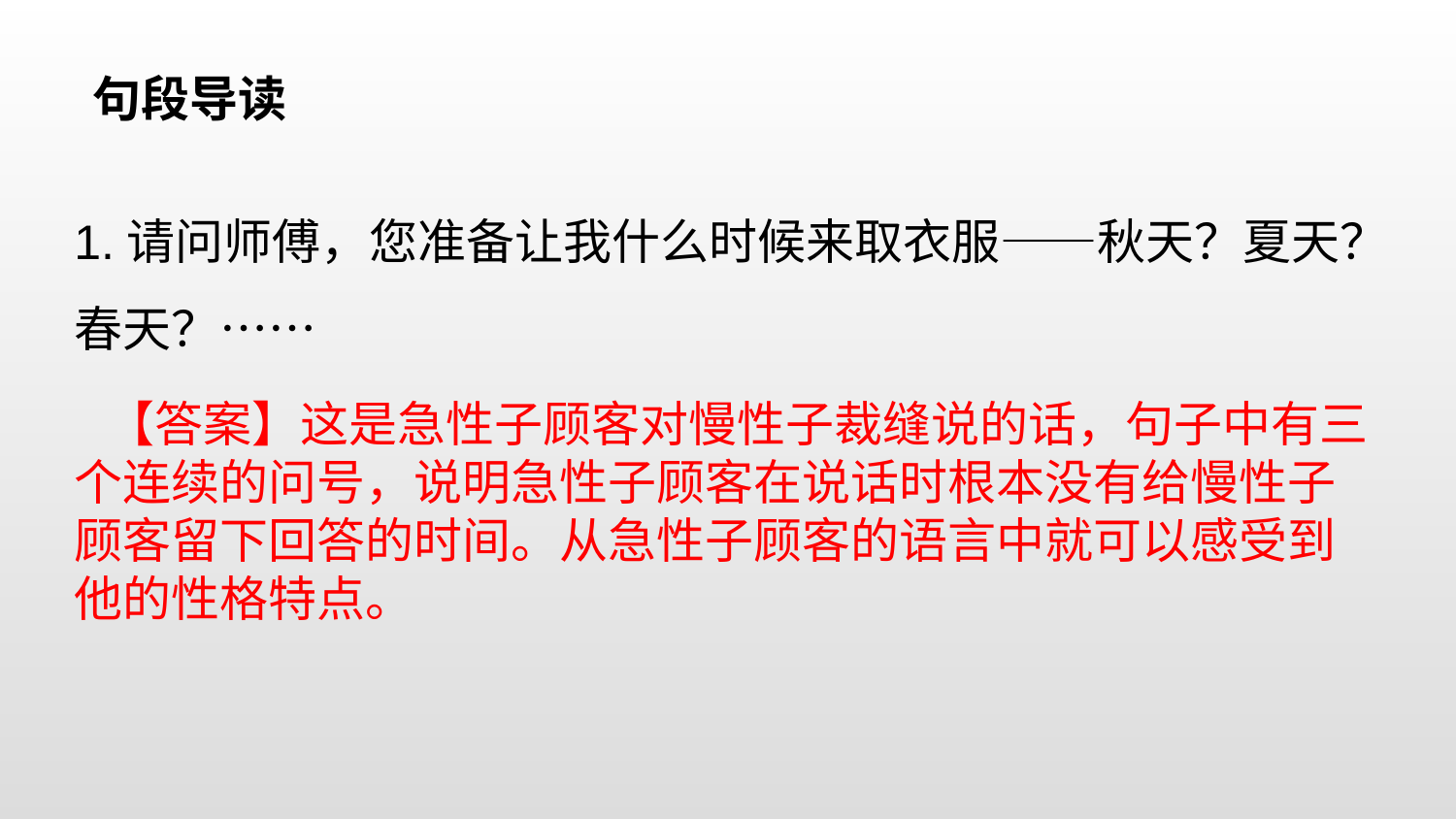

句段导读
1.请问师傅，您准备让我什么时候来取衣服——秋天？夏天？春天？……
【答案】这是急性子顾客对慢性子裁缝说的话，句子中有三个连续的问号，说明急性子顾客在说话时根本没有给慢性子顾客留下回答的时间。从急性子顾客的语言中就可以感受到他的性格特点。